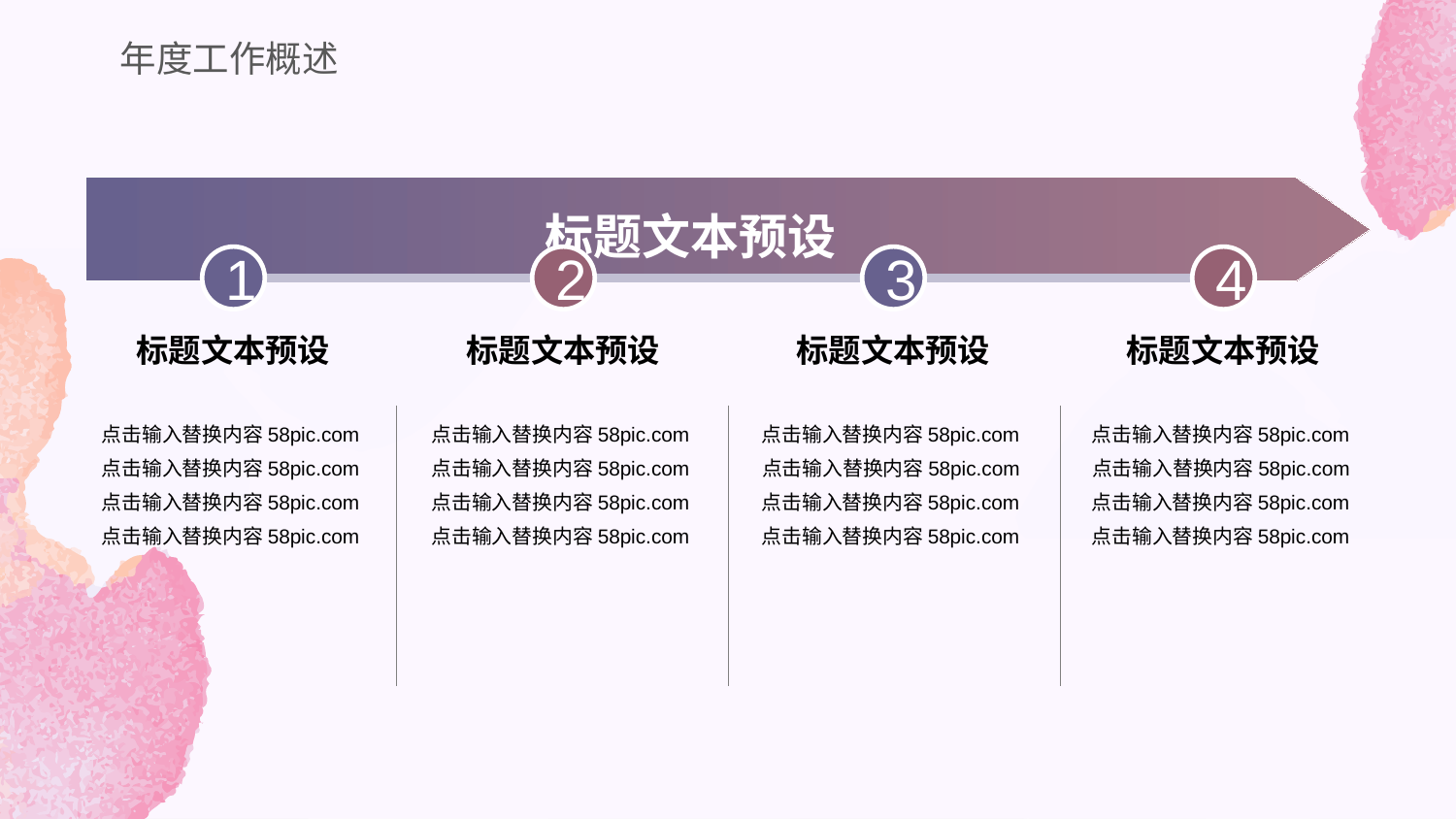

年度工作概述
标题文本预设
1
2
3
4
标题文本预设
标题文本预设
标题文本预设
标题文本预设
点击输入替换内容58pic.com
点击输入替换内容58pic.com
点击输入替换内容58pic.com
点击输入替换内容58pic.com
点击输入替换内容58pic.com
点击输入替换内容58pic.com
点击输入替换内容58pic.com
点击输入替换内容58pic.com
点击输入替换内容58pic.com
点击输入替换内容58pic.com点击输入替换内容58pic.com
点击输入替换内容58pic.com

点击输入替换内容58pic.com
点击输入替换内容58pic.com点击输入替换内容58pic.com
点击输入替换内容58pic.com